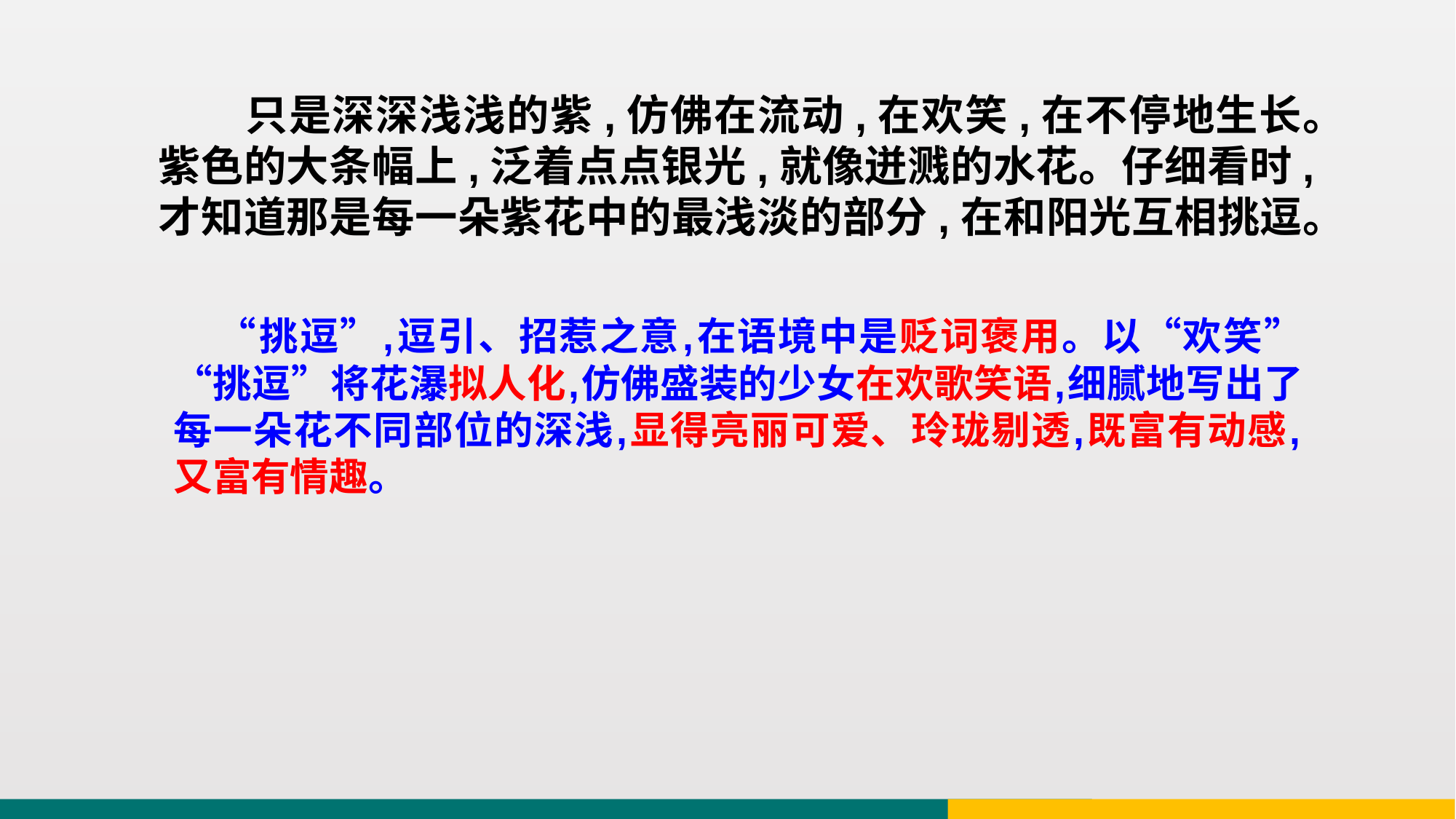

只是深深浅浅的紫,仿佛在流动,在欢笑,在不停地生长。紫色的大条幅上,泛着点点银光,就像迸溅的水花。仔细看时,才知道那是每一朵紫花中的最浅淡的部分,在和阳光互相挑逗。
    “挑逗”,逗引、招惹之意,在语境中是贬词褒用。以“欢笑”“挑逗”将花瀑拟人化,仿佛盛装的少女在欢歌笑语,细腻地写出了每一朵花不同部位的深浅,显得亮丽可爱、玲珑剔透,既富有动感,又富有情趣。